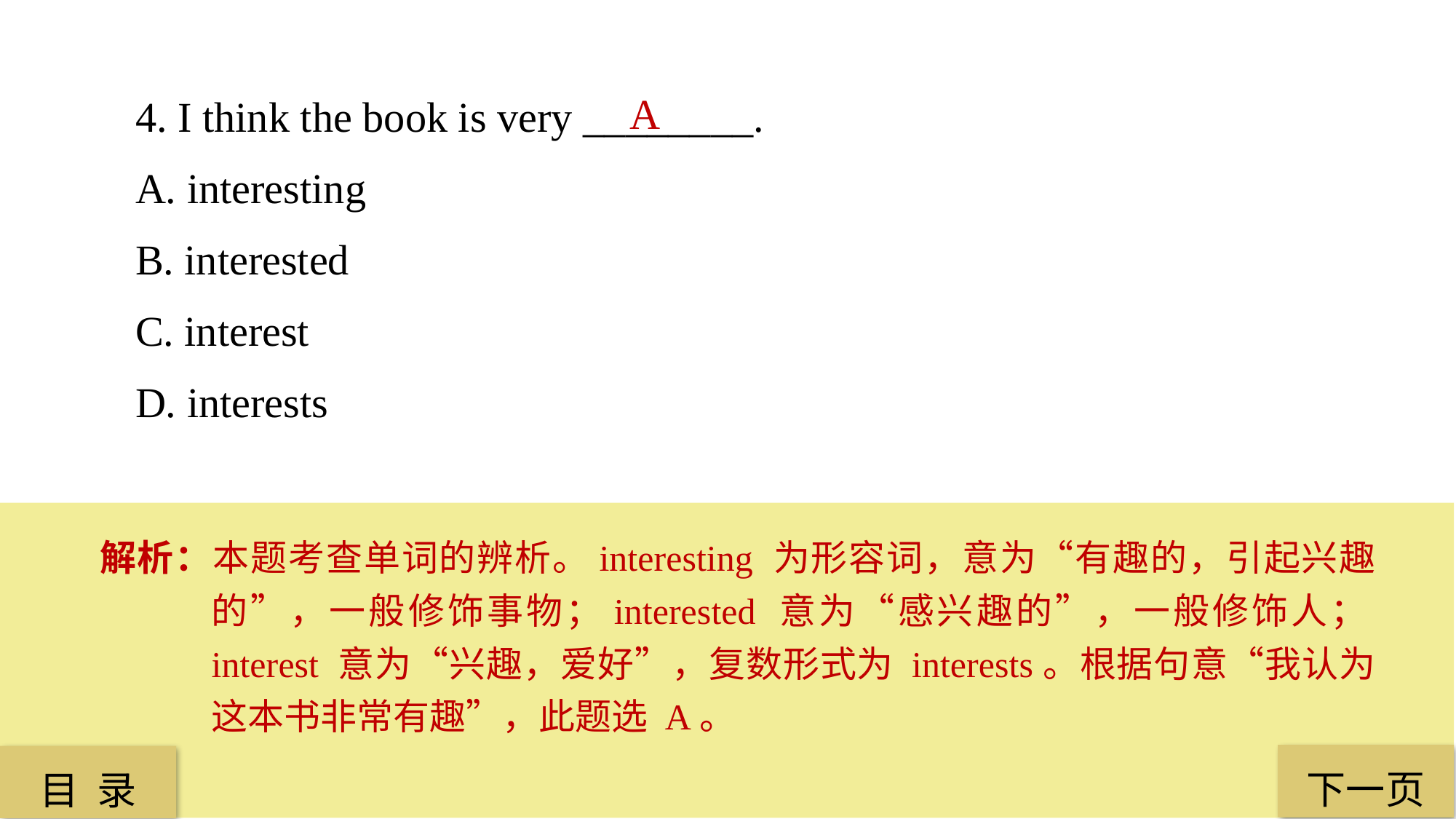

4. I think the book is very ________.
A. interesting
B. interested
C. interest
D. interests
A
解析：本题考查单词的辨析。interesting 为形容词，意为“有趣的，引起兴趣的”，一般修饰事物；interested 意为“感兴趣的”，一般修饰人；interest 意为“兴趣，爱好”，复数形式为 interests。根据句意“我认为这本书非常有趣”，此题选 A。